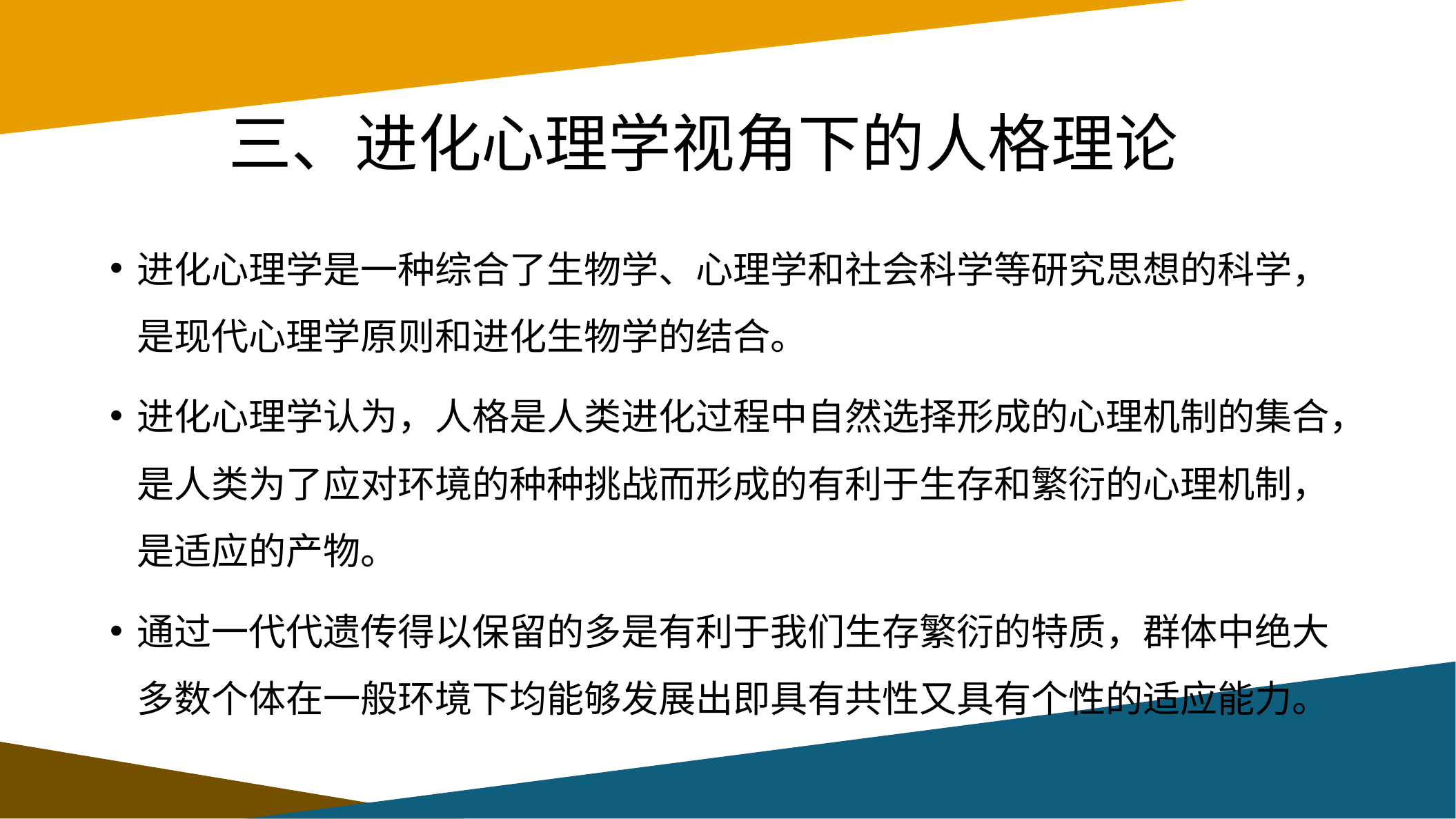

# 三、进化心理学视角下的人格理论
进化心理学是一种综合了生物学、心理学和社会科学等研究思想的科学，是现代心理学原则和进化生物学的结合。
进化心理学认为，人格是人类进化过程中自然选择形成的心理机制的集合，是人类为了应对环境的种种挑战而形成的有利于生存和繁衍的心理机制，是适应的产物。
通过一代代遗传得以保留的多是有利于我们生存繁衍的特质，群体中绝大多数个体在一般环境下均能够发展出即具有共性又具有个性的适应能力。